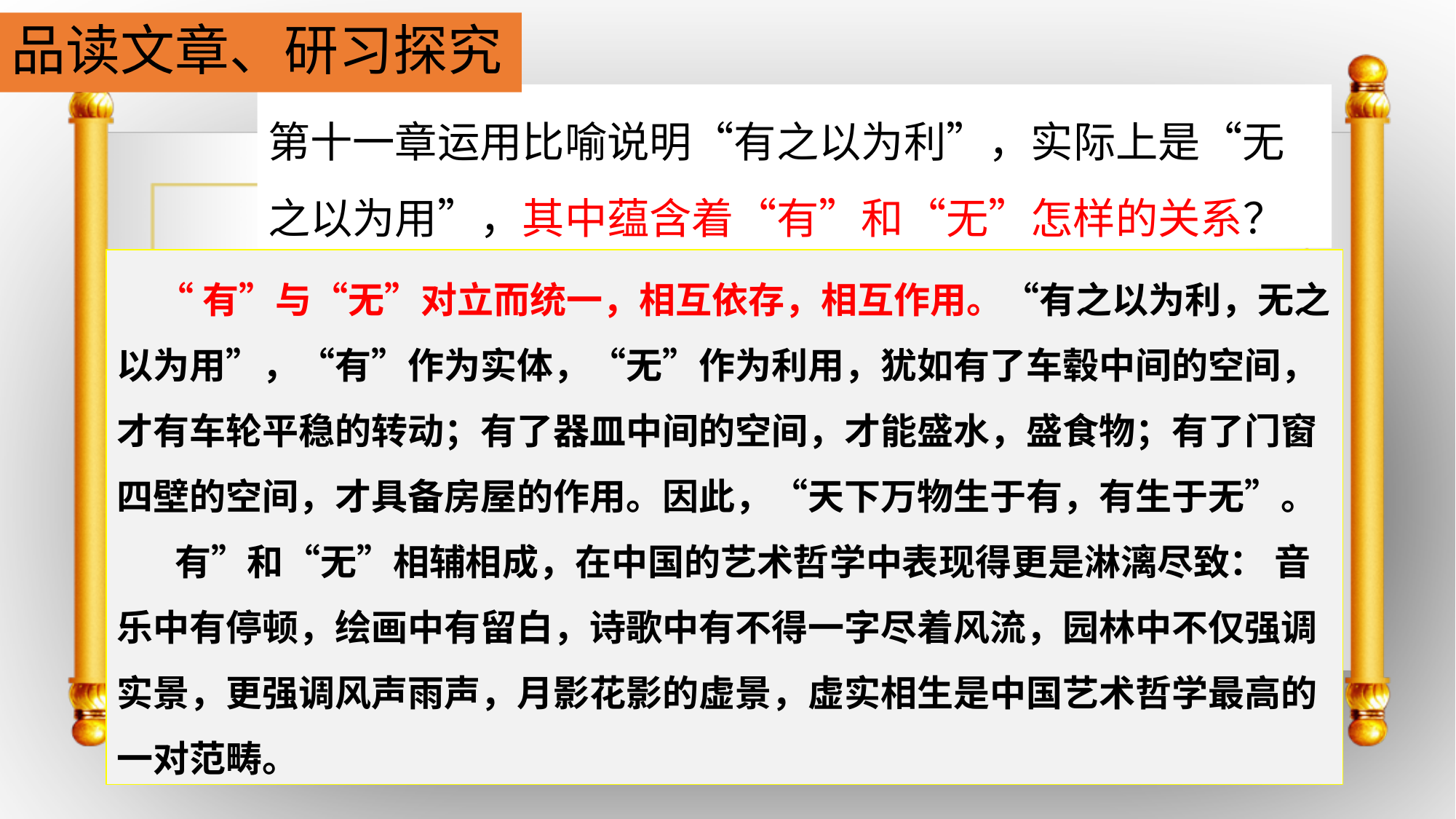

# 品读文章、研习探究
第十一章运用比喻说明“有之以为利”，实际上是“无之以为用”，其中蕴含着“有”和“无”怎样的关系？
     “有”与“无”对立而统一，相互依存，相互作用。“有之以为利，无之以为用”，“有”作为实体，“无”作为利用，犹如有了车毂中间的空间，才有车轮平稳的转动；有了器皿中间的空间，才能盛水，盛食物；有了门窗四壁的空间，才具备房屋的作用。因此，“天下万物生于有，有生于无”。
      有”和“无”相辅相成，在中国的艺术哲学中表现得更是淋漓尽致： 音乐中有停顿，绘画中有留白，诗歌中有不得一字尽着风流，园林中不仅强调实景，更强调风声雨声，月影花影的虚景，虚实相生是中国艺术哲学最高的一对范畴。